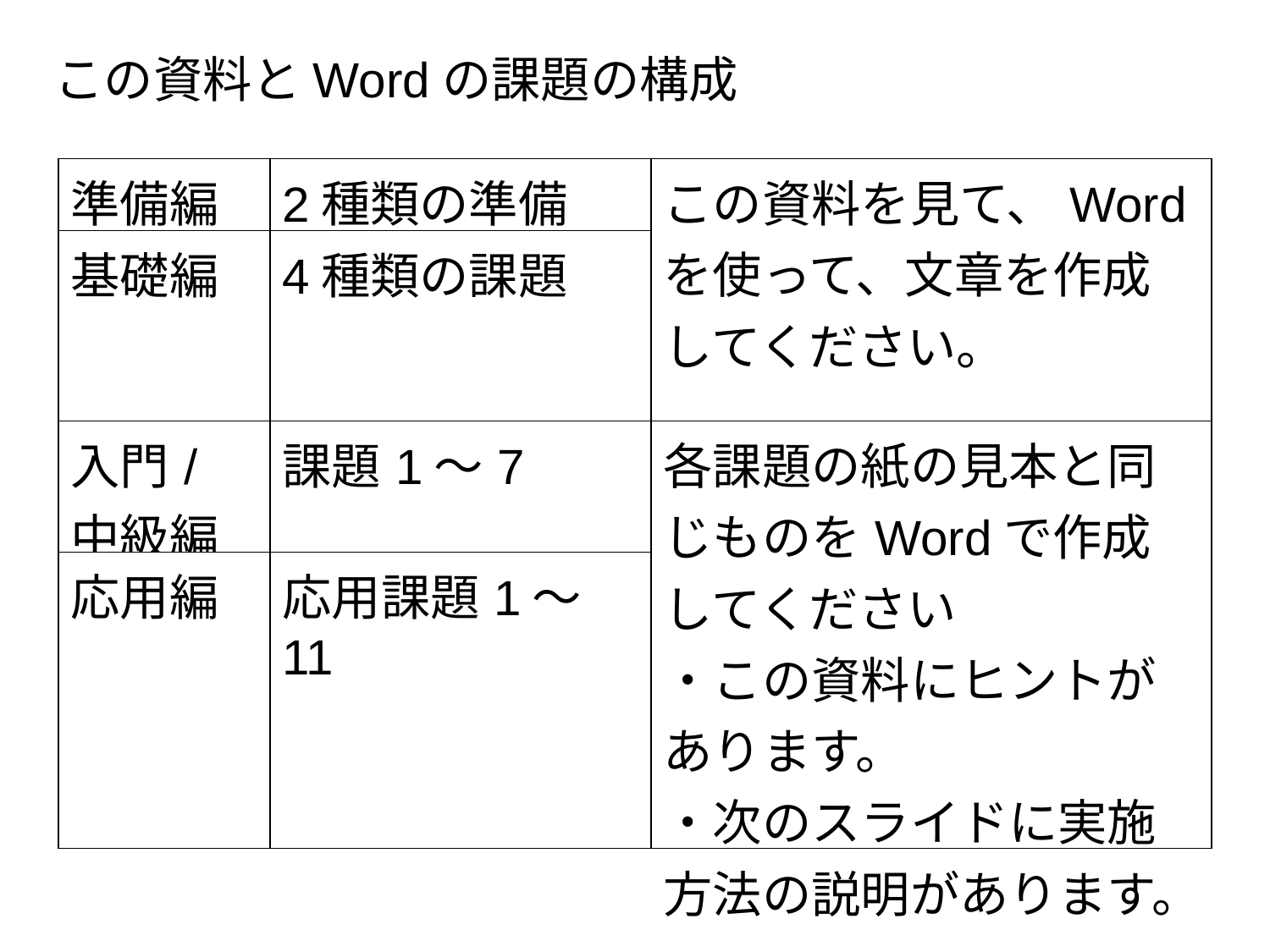

この資料とWordの課題の構成
| 準備編 | 2種類の準備 | この資料を見て、Wordを使って、文章を作成してください。 |
| --- | --- | --- |
| 基礎編 | 4種類の課題 |  |
| 入門/ 中級編 | 課題1～7 | 各課題の紙の見本と同じものをWordで作成してください ・この資料にヒントがあります。 ・次のスライドに実施方法の説明があります。 |
| 応用編 | 応用課題1～11 |  |